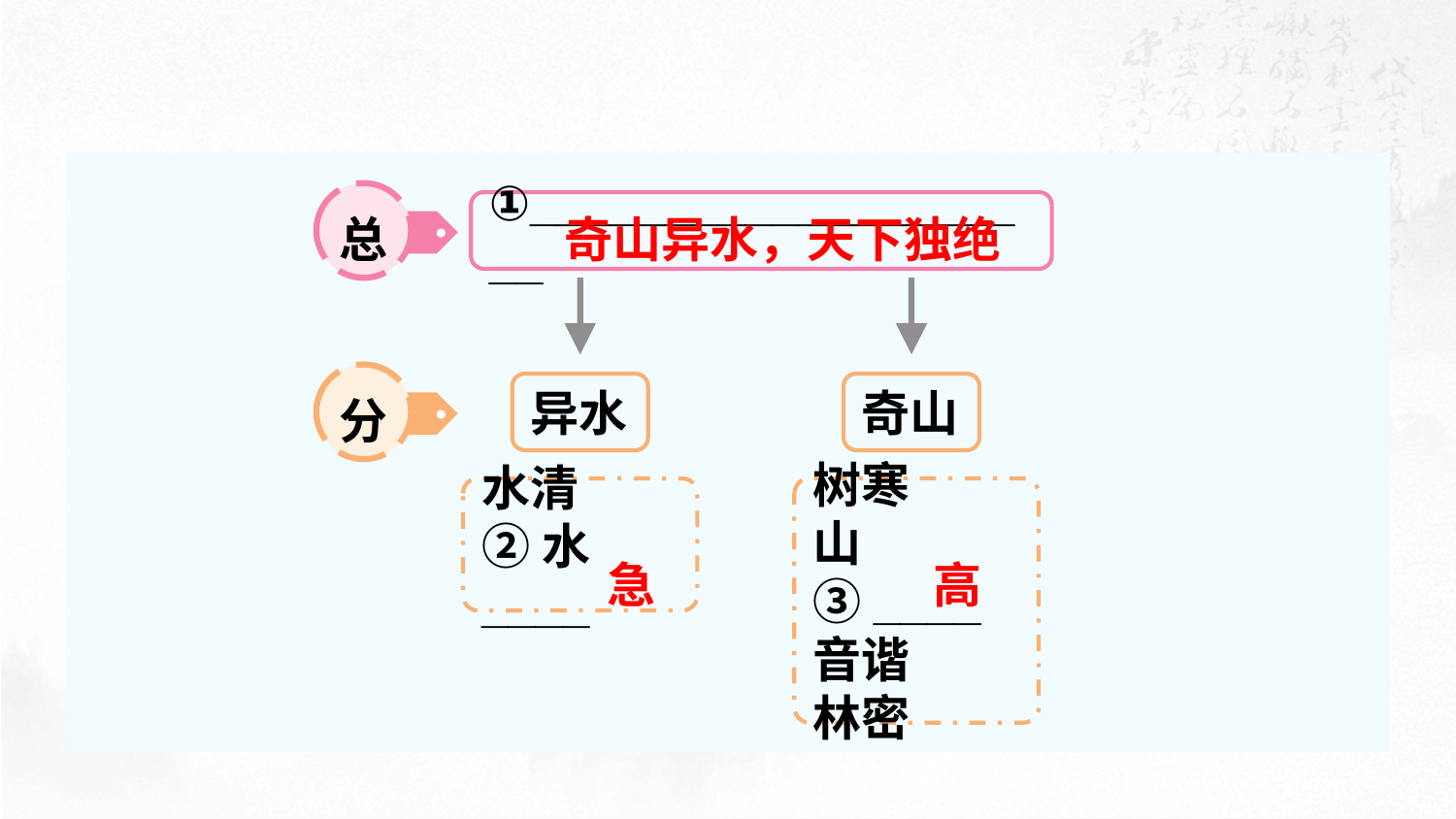

总
①____________________

分
异水
奇山

水清
②水____
树寒
山③____
音谐
林密
奇山异水，天下独绝
急
高